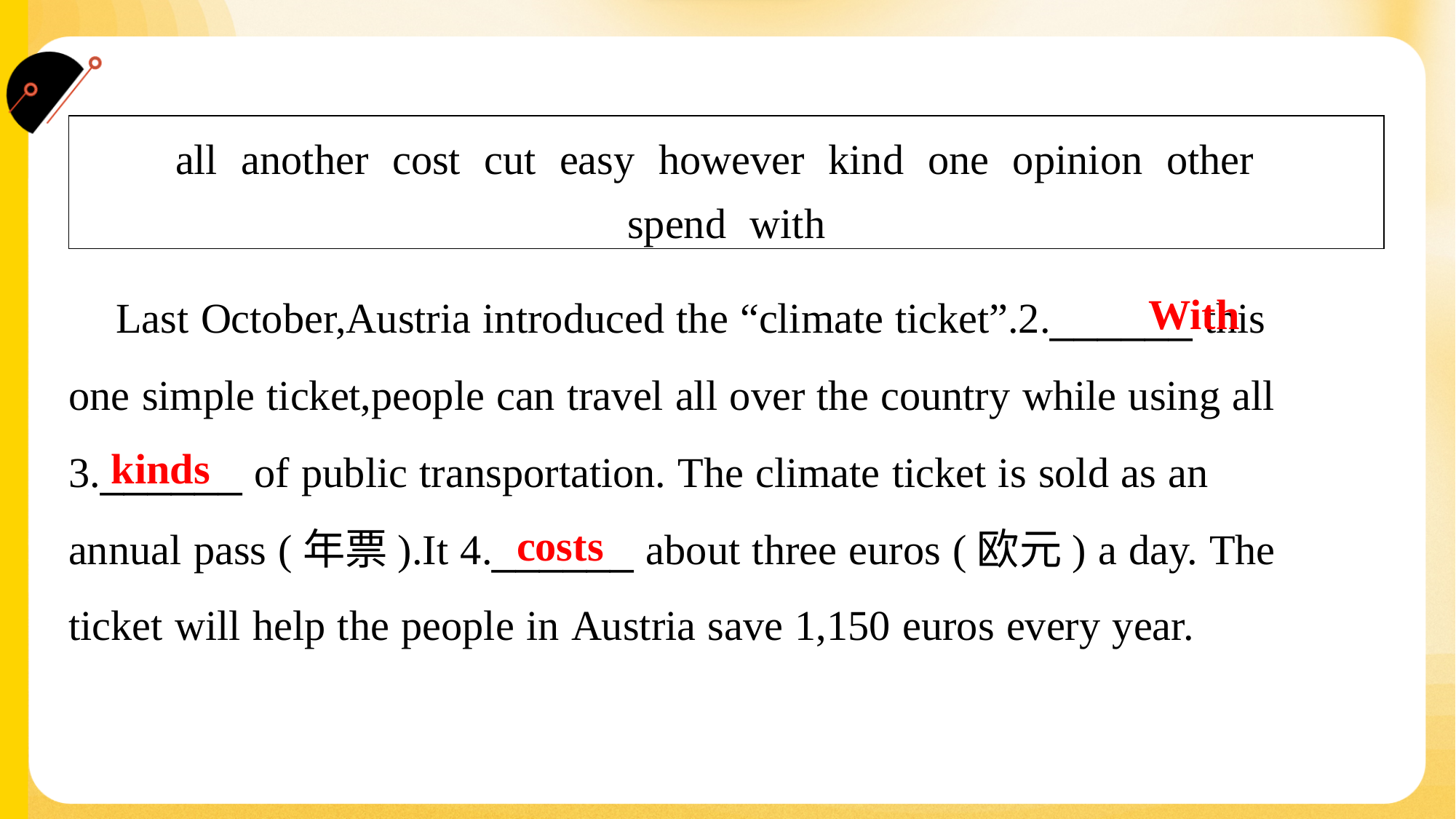

| all another cost cut easy however kind one opinion other spend with |
| --- |
With
    Last October,Austria introduced the “climate ticket”.2.______ this
one simple ticket,people can travel all over the country while using all
3.______ of public transportation. The climate ticket is sold as an
annual pass (年票).It 4.______ about three euros (欧元) a day. The
ticket will help the people in Austria save 1,150 euros every year.#1.3
kinds
costs